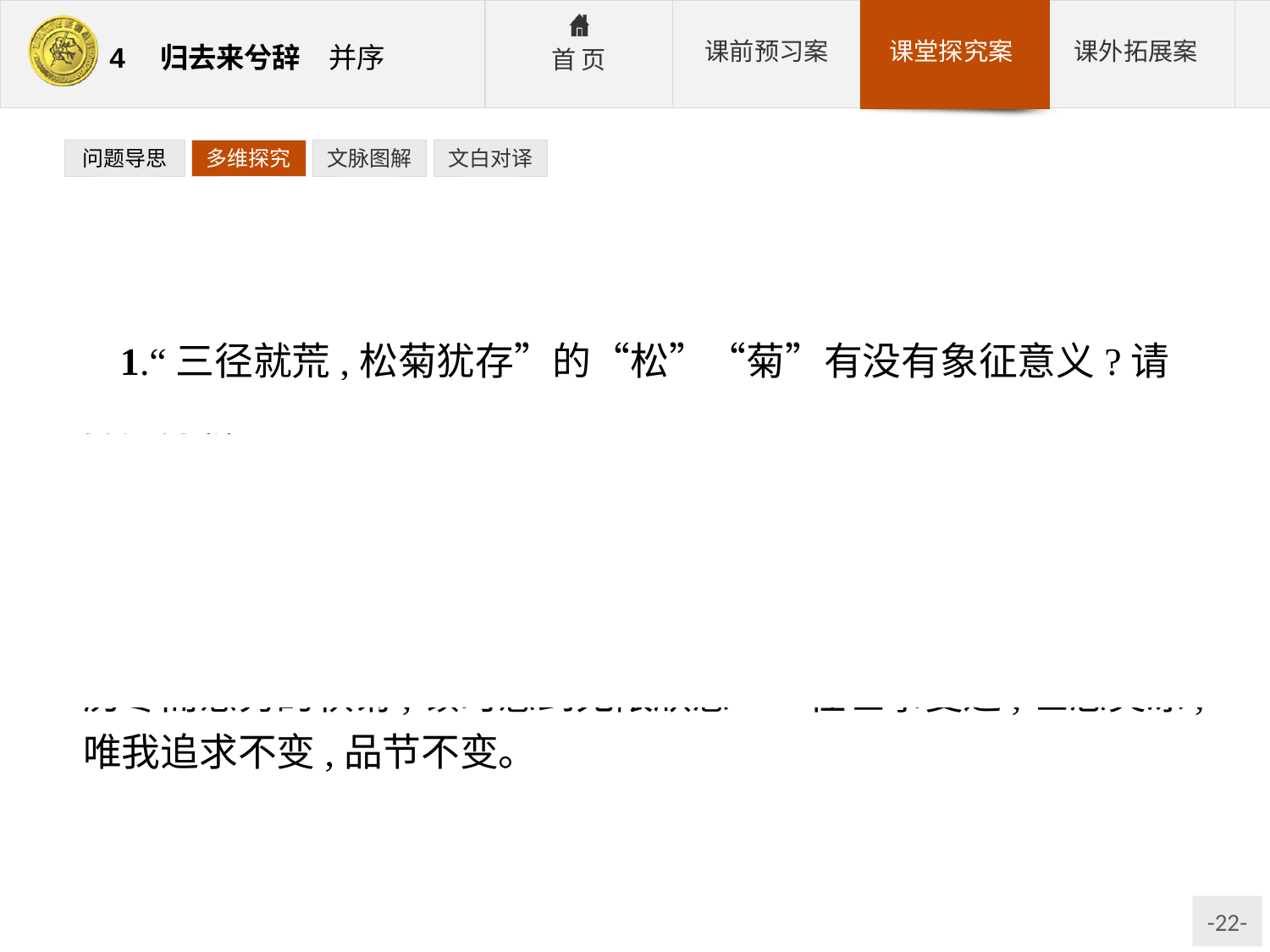

问题导思
多维探究
文脉图解
文白对译
1.“三径就荒,松菊犹存”的“松”“菊”有没有象征意义?请探究分析。
提示:结合“松”“菊”在我国古代诗歌中的意象特点分析即可。
参考答案:陶渊明诗中多有“松”“菊”,这是他淡泊、真淳而又孤傲人格的象征。陶渊明归来时,见庭院仍有傲霜独立的青松,历寒而愈秀的秋菊,顿时感到无限欣慰——任世事变迁,世态炎凉,唯我追求不变,品节不变。